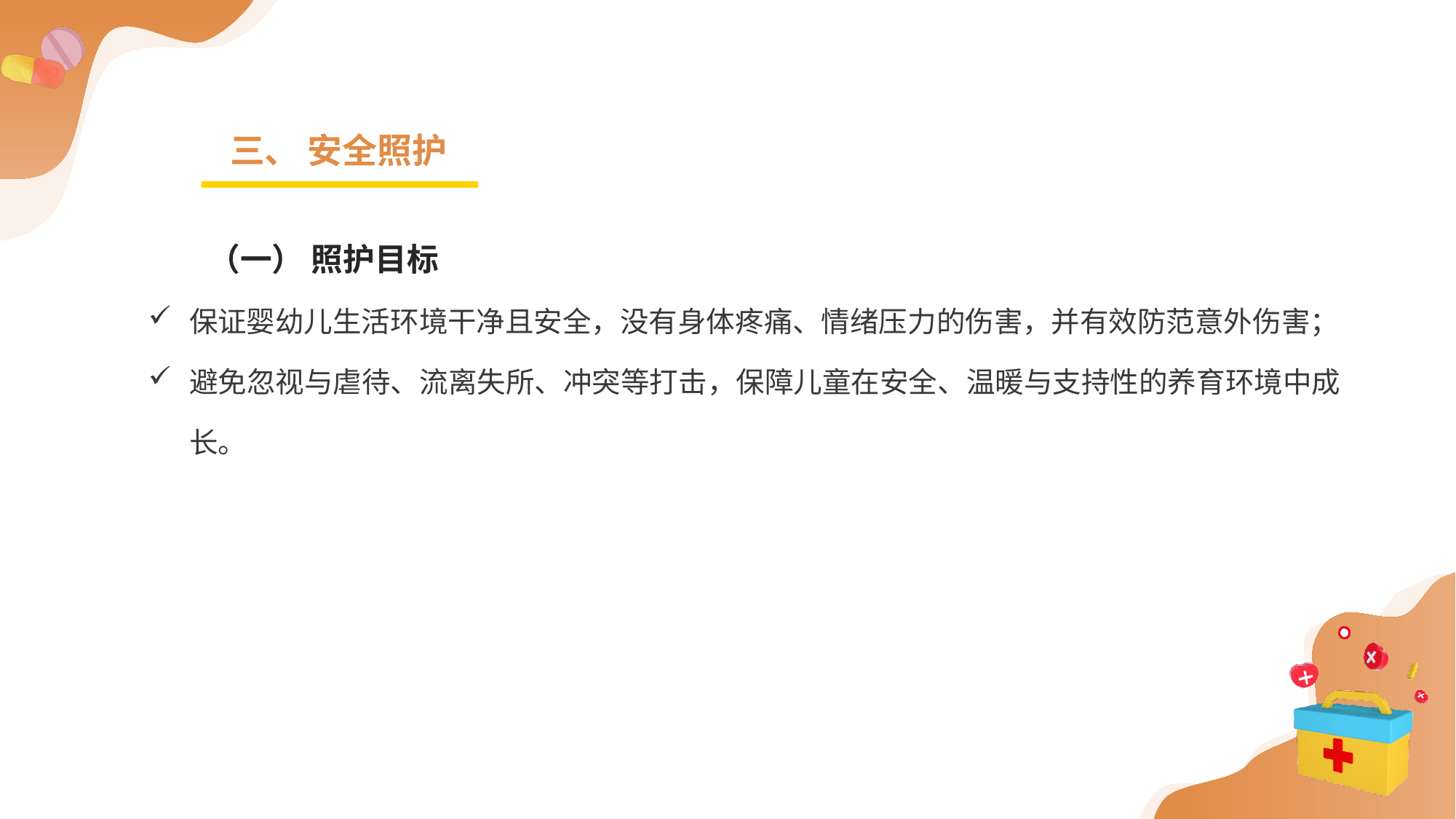

三、 安全照护
（一） 照护目标
保证婴幼儿生活环境干净且安全，没有身体疼痛、情绪压力的伤害，并有效防范意外伤害；
避免忽视与虐待、流离失所、冲突等打击，保障儿童在安全、温暖与支持性的养育环境中成长。